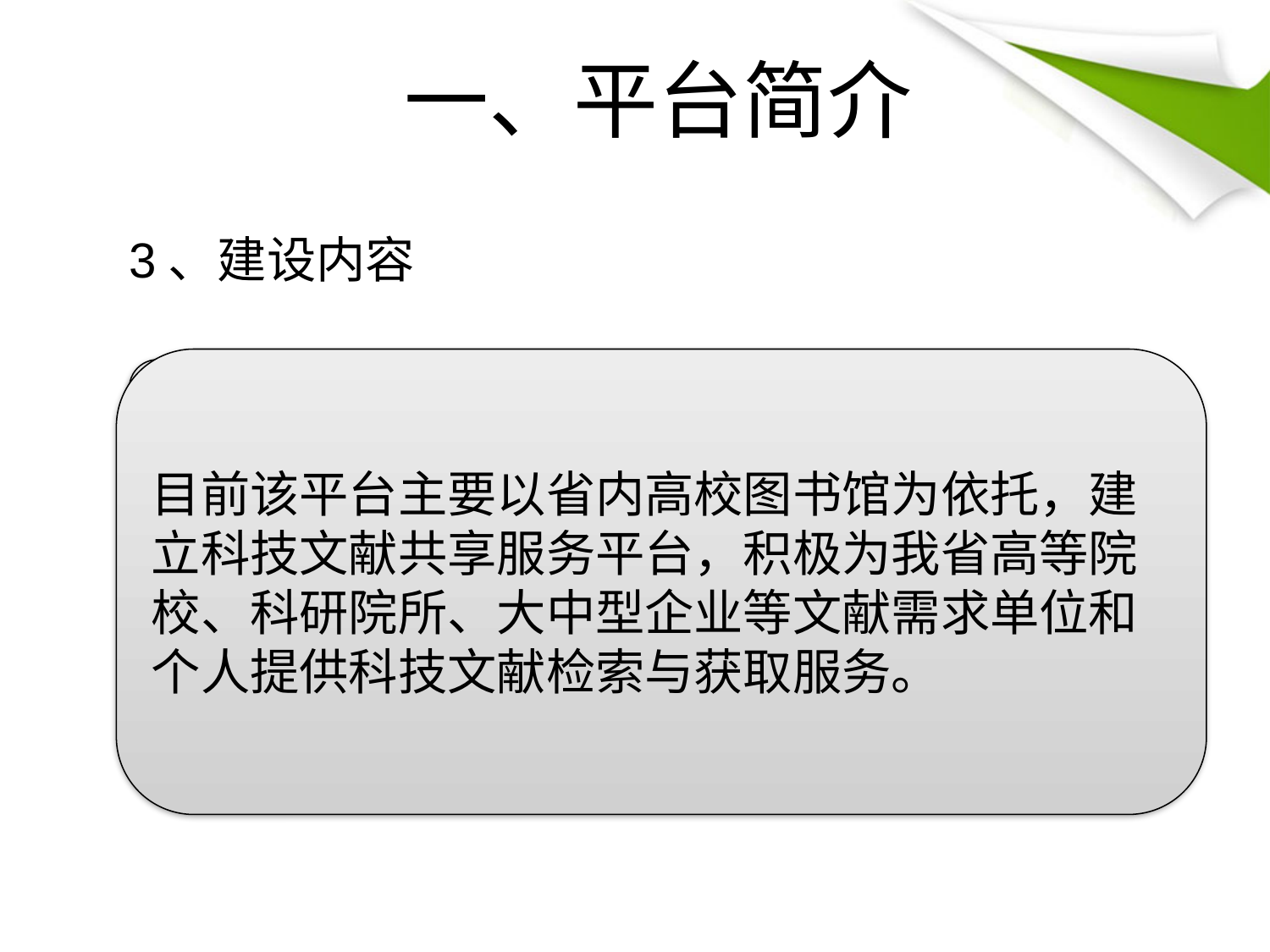

一、平台简介
3、建设内容
建立一种可以整合图书馆内部各类信息文献资源的异构资源统一检索平台
建设完整的图书馆间的信息资源协调管理和共享系统
目前该平台主要以省内高校图书馆为依托，建立科技文献共享服务平台，积极为我省高等院校、科研院所、大中型企业等文献需求单位和个人提供科技文献检索与获取服务。